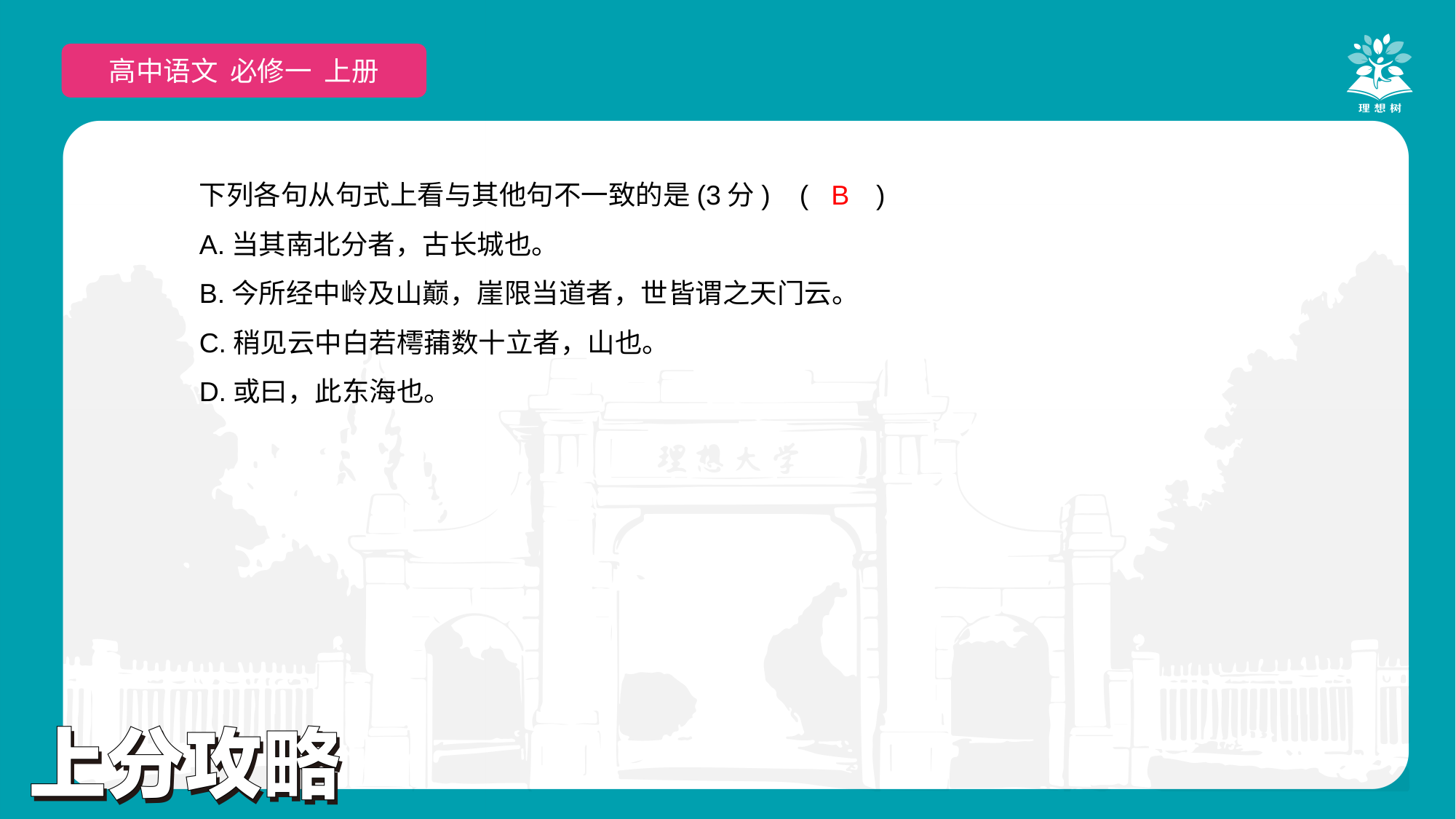

高中语文  必修一  上册
下列各句从句式上看与其他句不一致的是(3分)	(　　)
A.当其南北分者，古长城也。
B.今所经中岭及山巅，崖限当道者，世皆谓之天门云。
C.稍见云中白若樗蒱数十立者，山也。
D.或曰，此东海也。
B